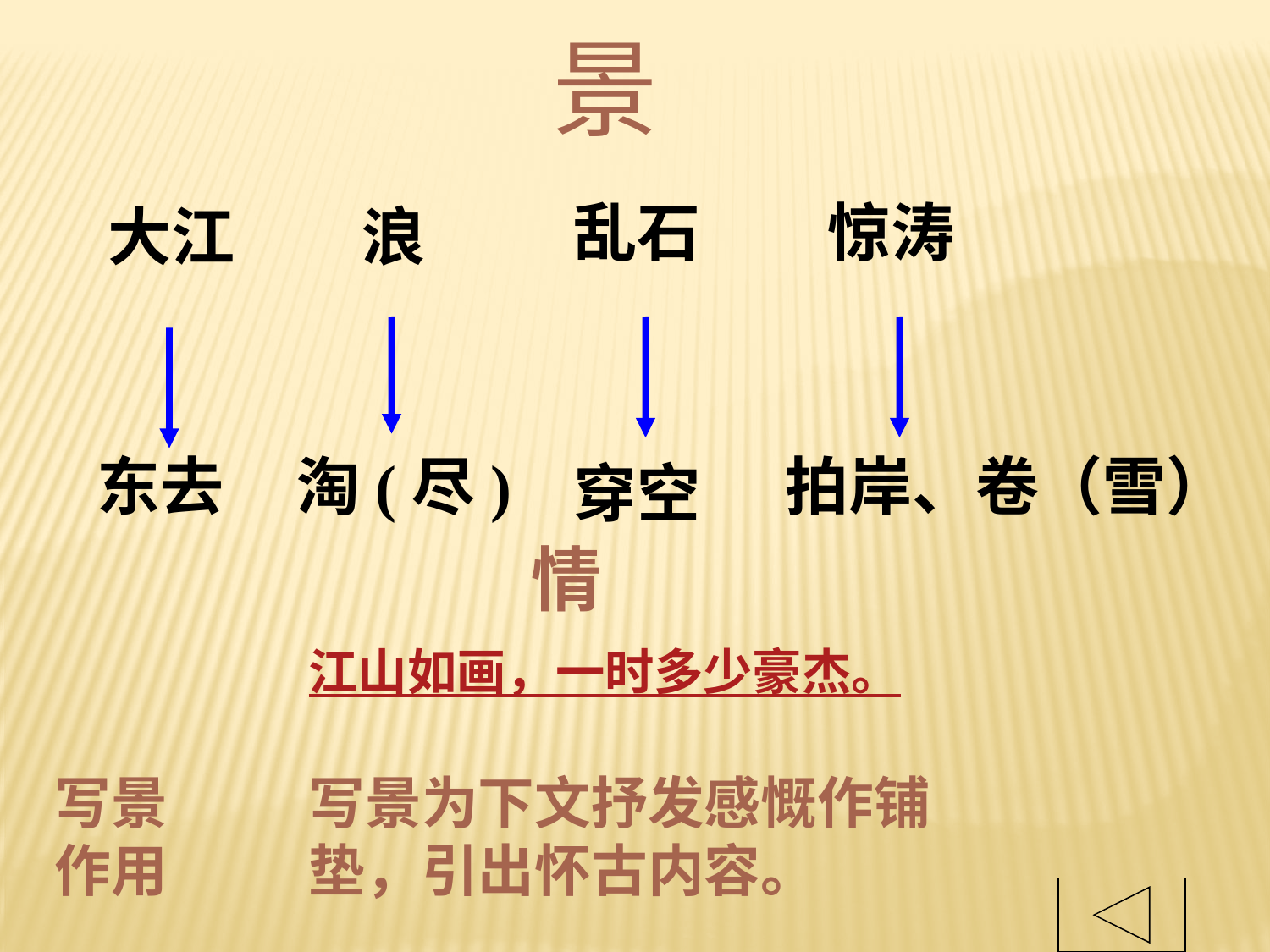

景
乱石
惊涛
大江
浪

东去
淘(尽)
拍岸、卷（雪）
穿空
情
江山如画，一时多少豪杰。
写景作用
写景为下文抒发感慨作铺垫，引出怀古内容。